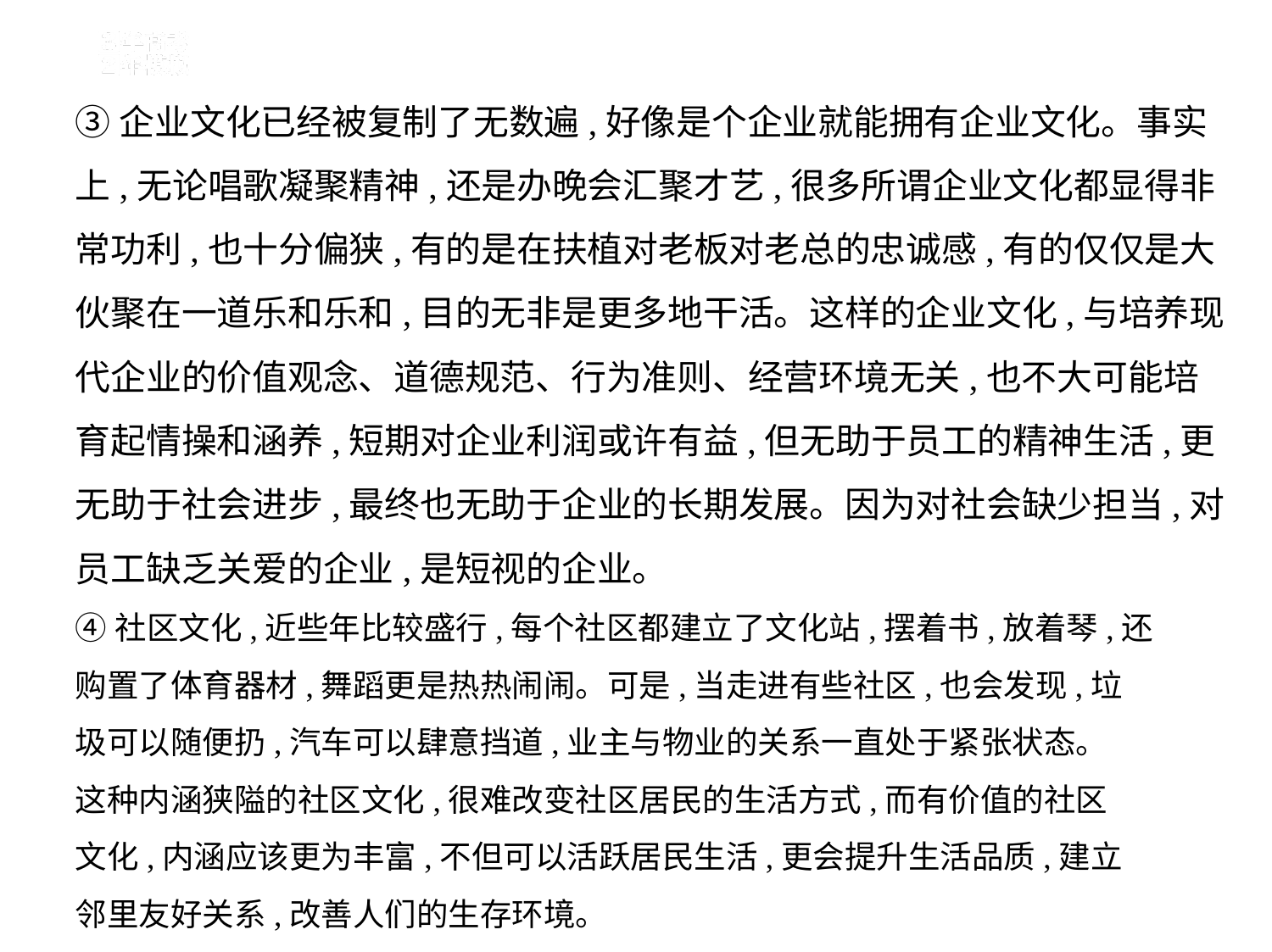

③企业文化已经被复制了无数遍,好像是个企业就能拥有企业文化。事实
上,无论唱歌凝聚精神,还是办晚会汇聚才艺,很多所谓企业文化都显得非
常功利,也十分偏狭,有的是在扶植对老板对老总的忠诚感,有的仅仅是大
伙聚在一道乐和乐和,目的无非是更多地干活。这样的企业文化,与培养现
代企业的价值观念、道德规范、行为准则、经营环境无关,也不大可能培
育起情操和涵养,短期对企业利润或许有益,但无助于员工的精神生活,更
无助于社会进步,最终也无助于企业的长期发展。因为对社会缺少担当,对
员工缺乏关爱的企业,是短视的企业。
④社区文化,近些年比较盛行,每个社区都建立了文化站,摆着书,放着琴,还
购置了体育器材,舞蹈更是热热闹闹。可是,当走进有些社区,也会发现,垃
圾可以随便扔,汽车可以肆意挡道,业主与物业的关系一直处于紧张状态。
这种内涵狭隘的社区文化,很难改变社区居民的生活方式,而有价值的社区
文化,内涵应该更为丰富,不但可以活跃居民生活,更会提升生活品质,建立
邻里友好关系,改善人们的生存环境。